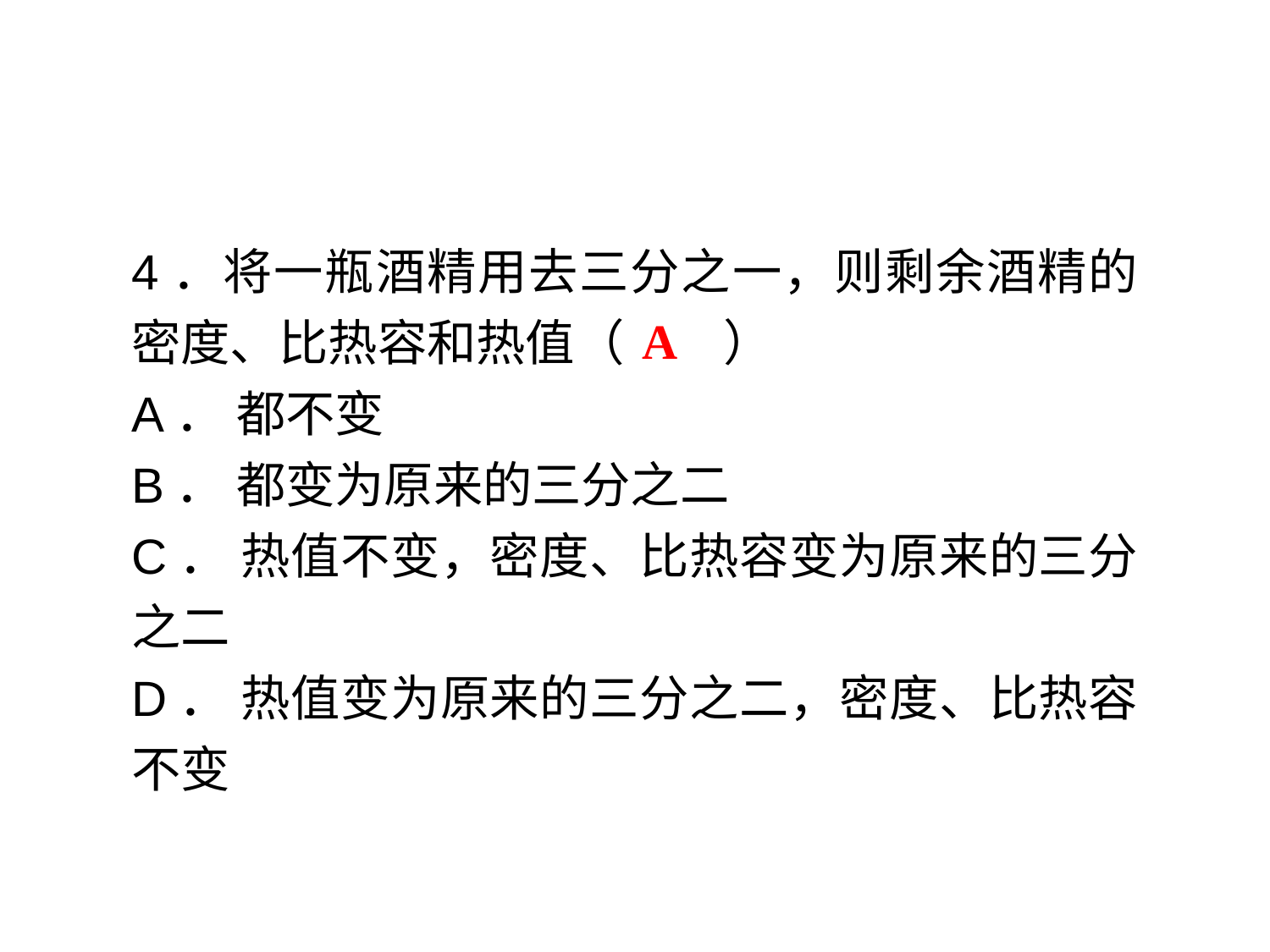

4．将一瓶酒精用去三分之一，则剩余酒精的密度、比热容和热值（　　）
A． 都不变
B． 都变为原来的三分之二
C． 热值不变，密度、比热容变为原来的三分之二
D． 热值变为原来的三分之二，密度、比热容不变
A